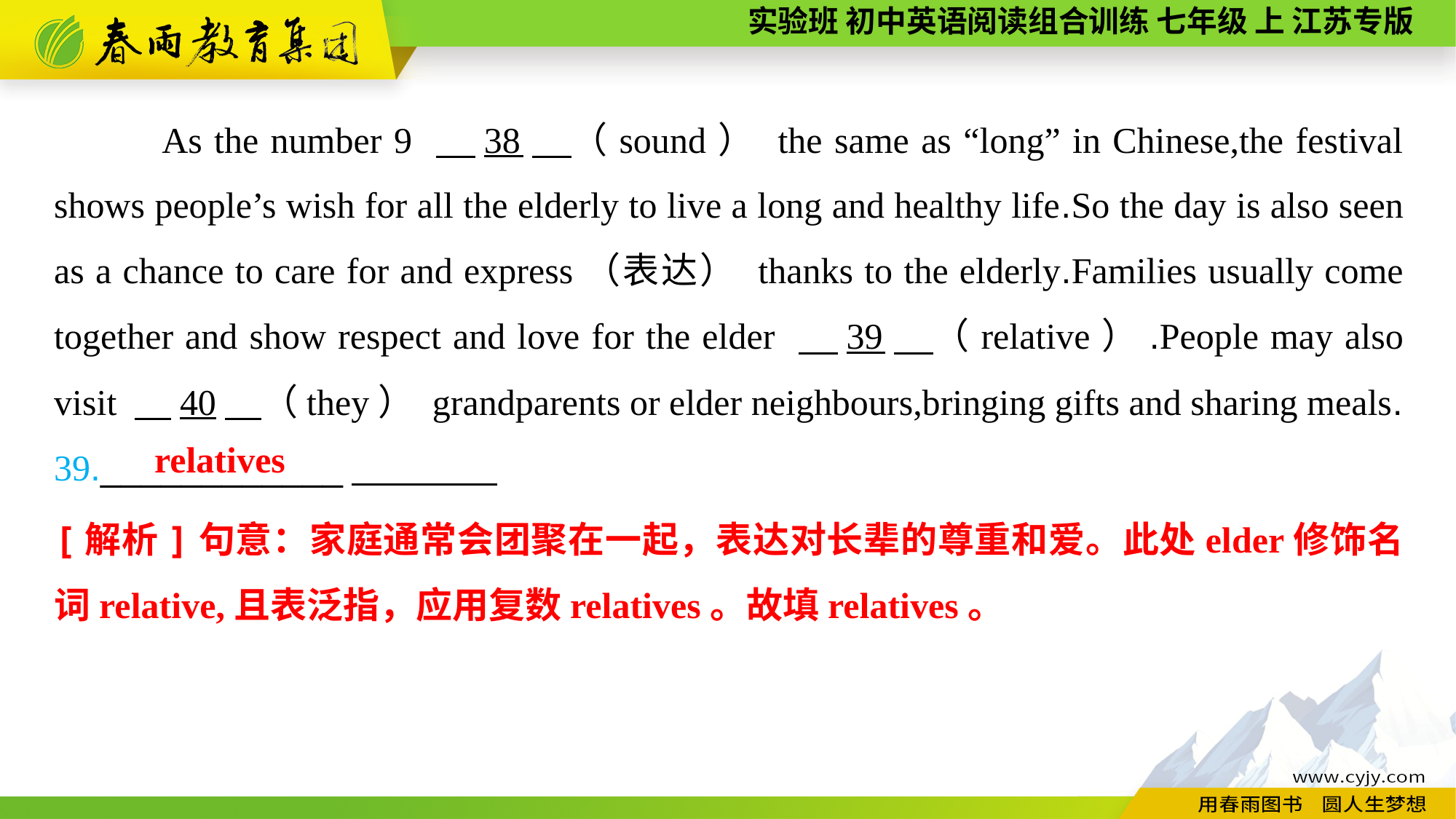

As the number 9 　38　（sound） the same as “long” in Chinese,the festival shows people’s wish for all the elderly to live a long and healthy life.So the day is also seen as a chance to care for and express（表达） thanks to the elderly.Families usually come together and show respect and love for the elder 　39　（relative）.People may also visit 　40　（they） grandparents or elder neighbours,bringing gifts and sharing meals.
39.____________
relatives
[解析]句意：家庭通常会团聚在一起，表达对长辈的尊重和爱。此处elder修饰名词relative,且表泛指，应用复数relatives。故填relatives。